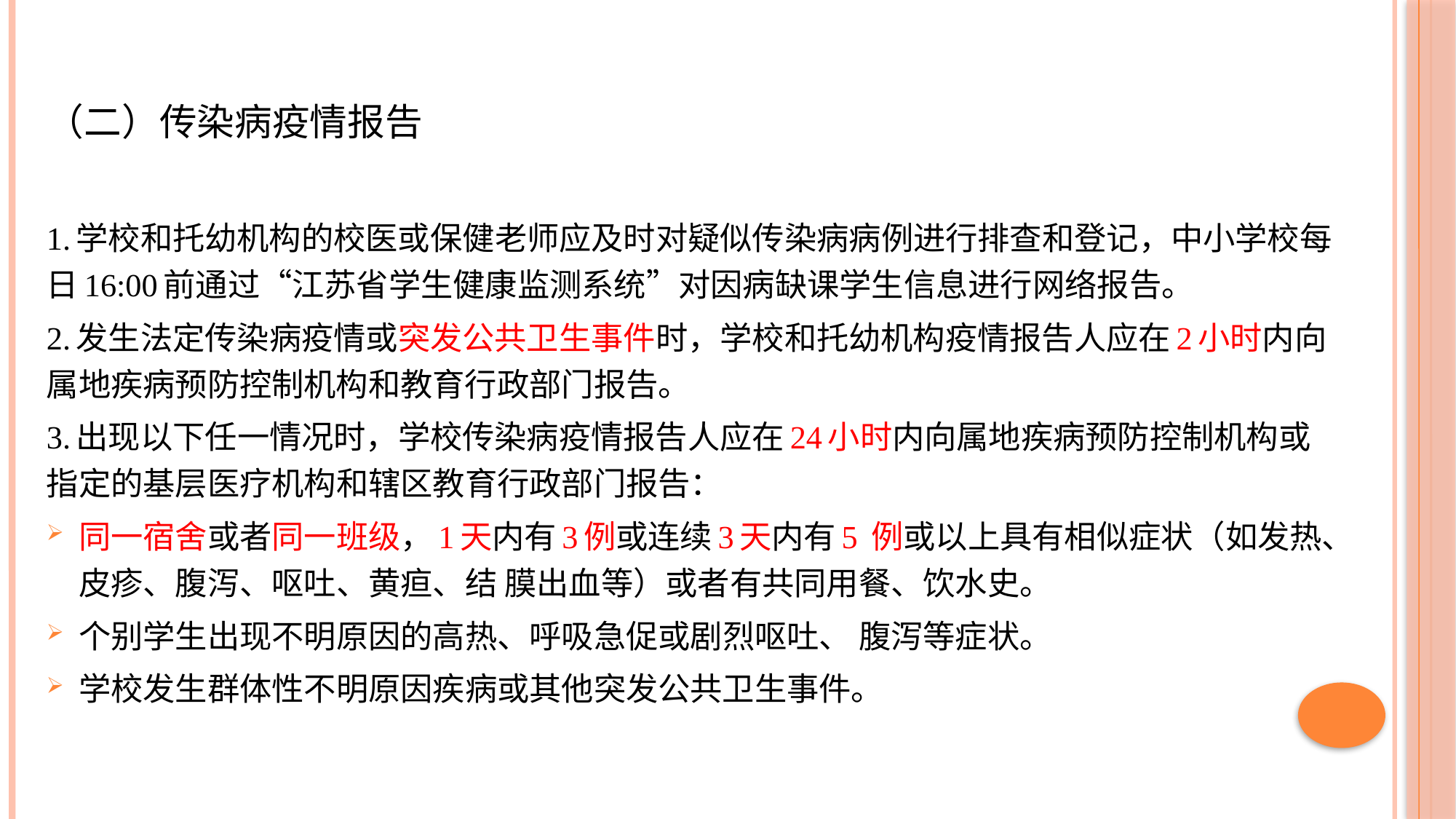

（二）传染病疫情报告

1.学校和托幼机构的校医或保健老师应及时对疑似传染病病例进行排查和登记，中小学校每日16:00前通过“江苏省学生健康监测系统”对因病缺课学生信息进行网络报告。
2.发生法定传染病疫情或突发公共卫生事件时，学校和托幼机构疫情报告人应在2小时内向属地疾病预防控制机构和教育行政部门报告。
3.出现以下任一情况时，学校传染病疫情报告人应在24小时内向属地疾病预防控制机构或指定的基层医疗机构和辖区教育行政部门报告：
同一宿舍或者同一班级，1天内有3例或连续3天内有5 例或以上具有相似症状（如发热、皮疹、腹泻、呕吐、黄疸、结 膜出血等）或者有共同用餐、饮水史。
个别学生出现不明原因的高热、呼吸急促或剧烈呕吐、 腹泻等症状。
学校发生群体性不明原因疾病或其他突发公共卫生事件。